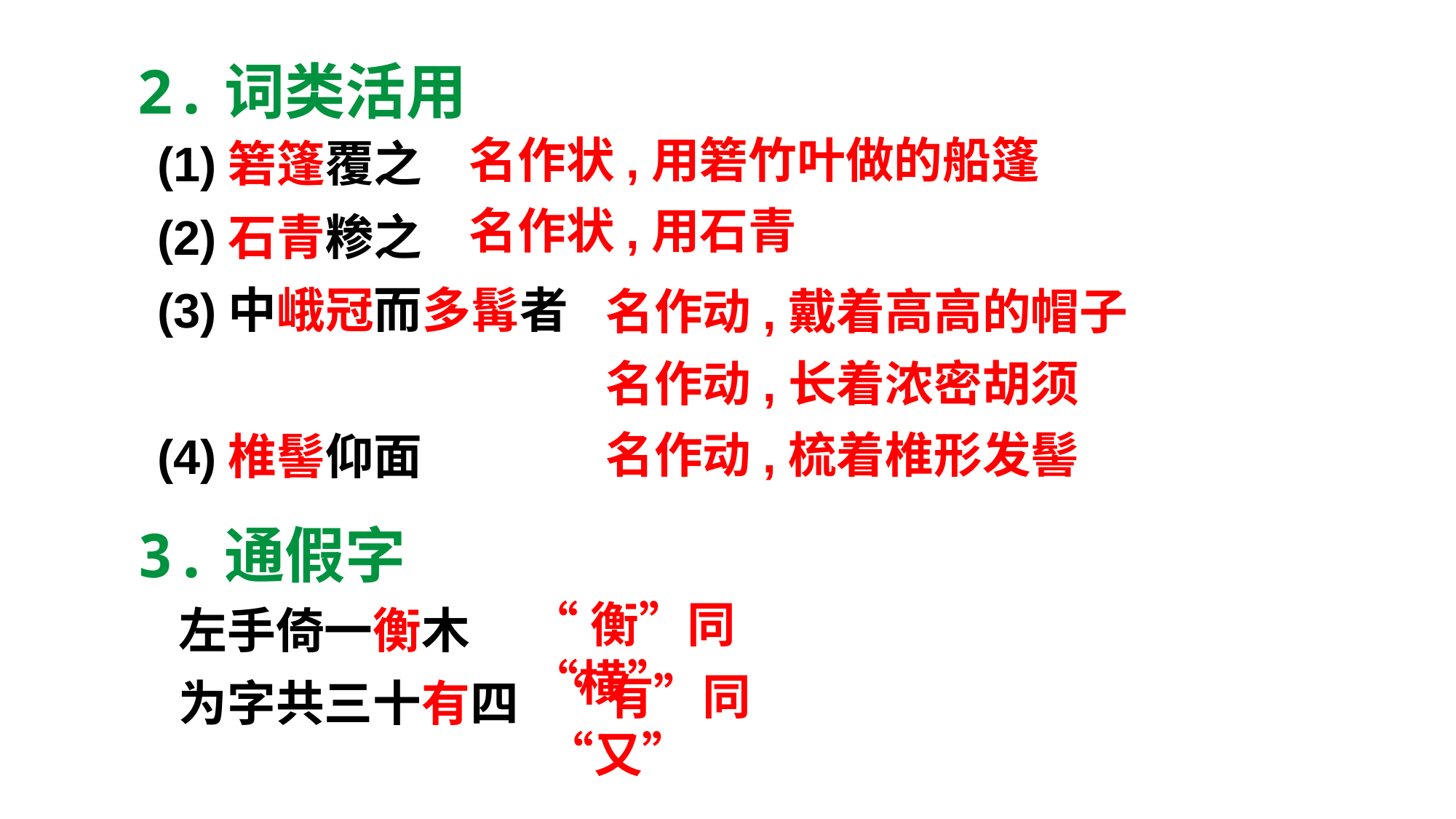

2.词类活用
(1)箬篷覆之
(2)石青糁之
(3)中峨冠而多髯者

(4)椎髻仰面
名作状,用箬竹叶做的船篷
名作状,用石青
名作动,戴着高高的帽子
名作动,长着浓密胡须
名作动,梳着椎形发髻
3.通假字
左手倚一衡木
为字共三十有四
“衡”同“横”
“有”同“又”